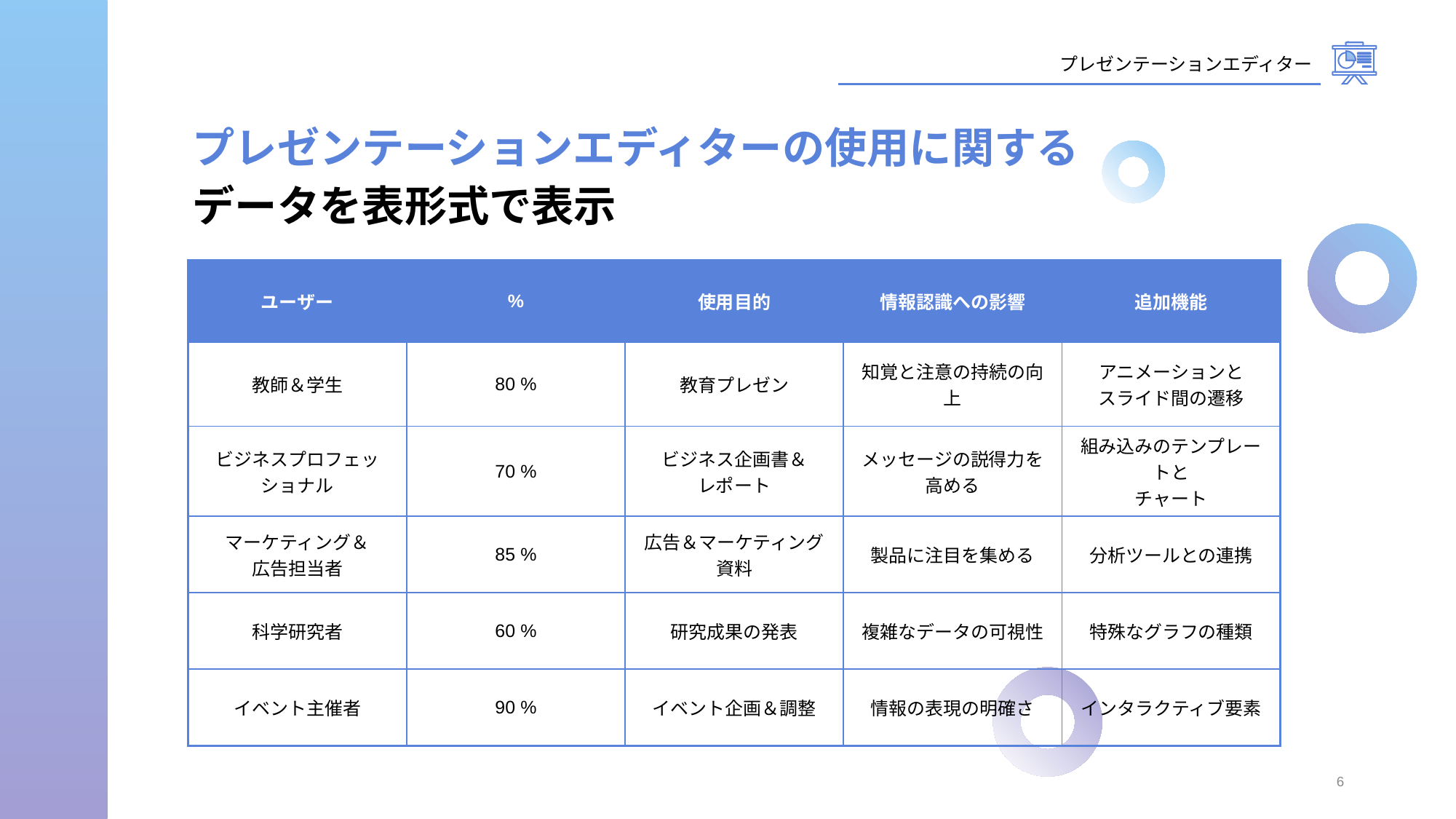

# プレゼンテーションエディターの使用に関する データを表形式で表示

| ユーザー | % | 使用目的 | 情報認識への影響 | 追加機能 |
| --- | --- | --- | --- | --- |
| 教師＆学生 | 80 % | 教育プレゼン | 知覚と注意の持続の向上 | アニメーションと スライド間の遷移 |
| ビジネスプロフェッショナル | 70 % | ビジネス企画書＆ レポート | メッセージの説得力を 高める | 組み込みのテンプレートと チャート |
| マーケティング＆ 広告担当者 | 85 % | 広告＆マーケティング資料 | 製品に注目を集める | 分析ツールとの連携 |
| 科学研究者 | 60 % | 研究成果の発表 | 複雑なデータの可視性 | 特殊なグラフの種類 |
| イベント主催者 | 90 % | イベント企画＆調整 | 情報の表現の明確さ | インタラクティブ要素 |

6